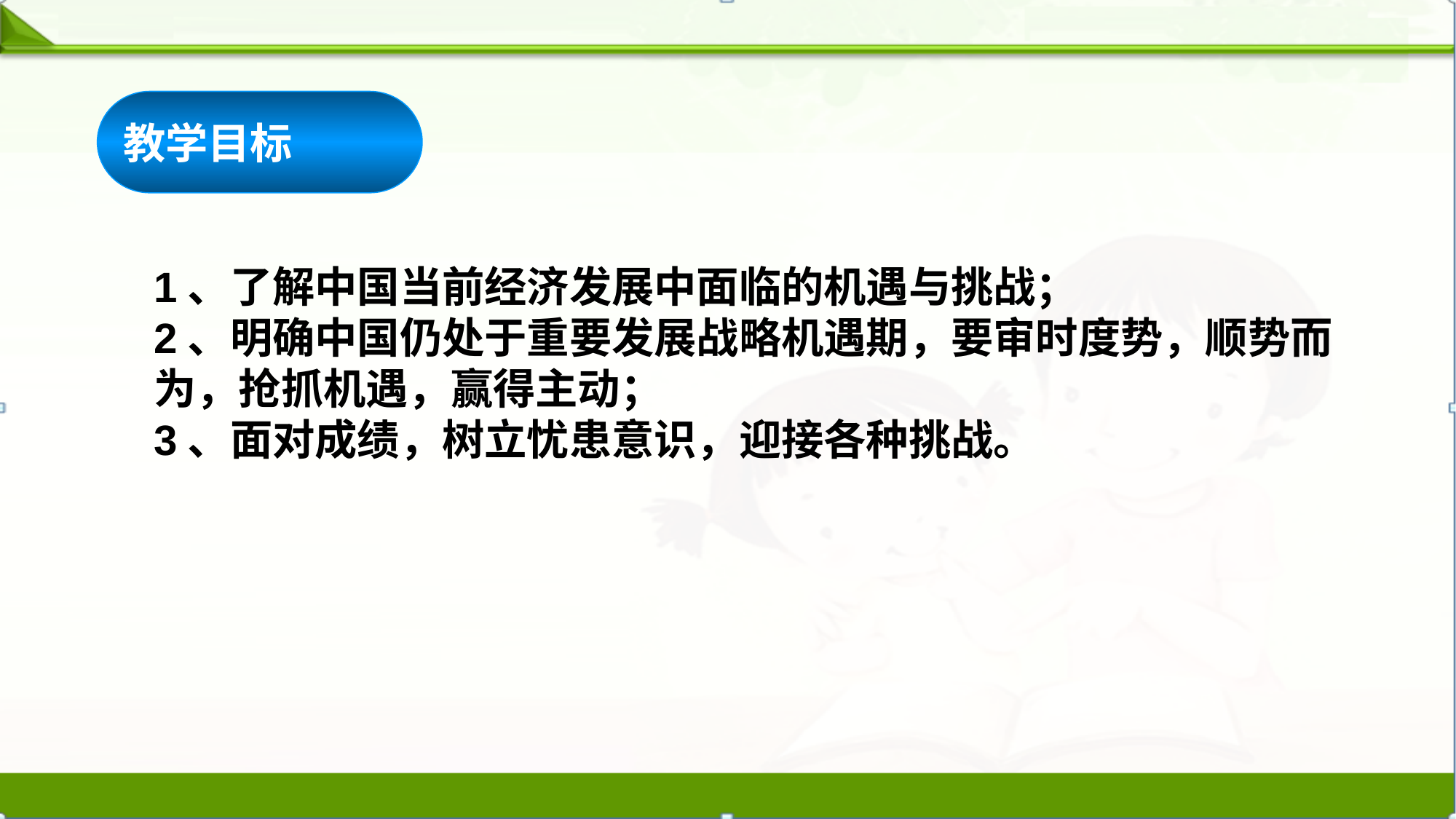

教学目标
1、了解中国当前经济发展中面临的机遇与挑战；
2、明确中国仍处于重要发展战略机遇期，要审时度势，顺势而为，抢抓机遇，赢得主动；
3、面对成绩，树立忧患意识，迎接各种挑战。